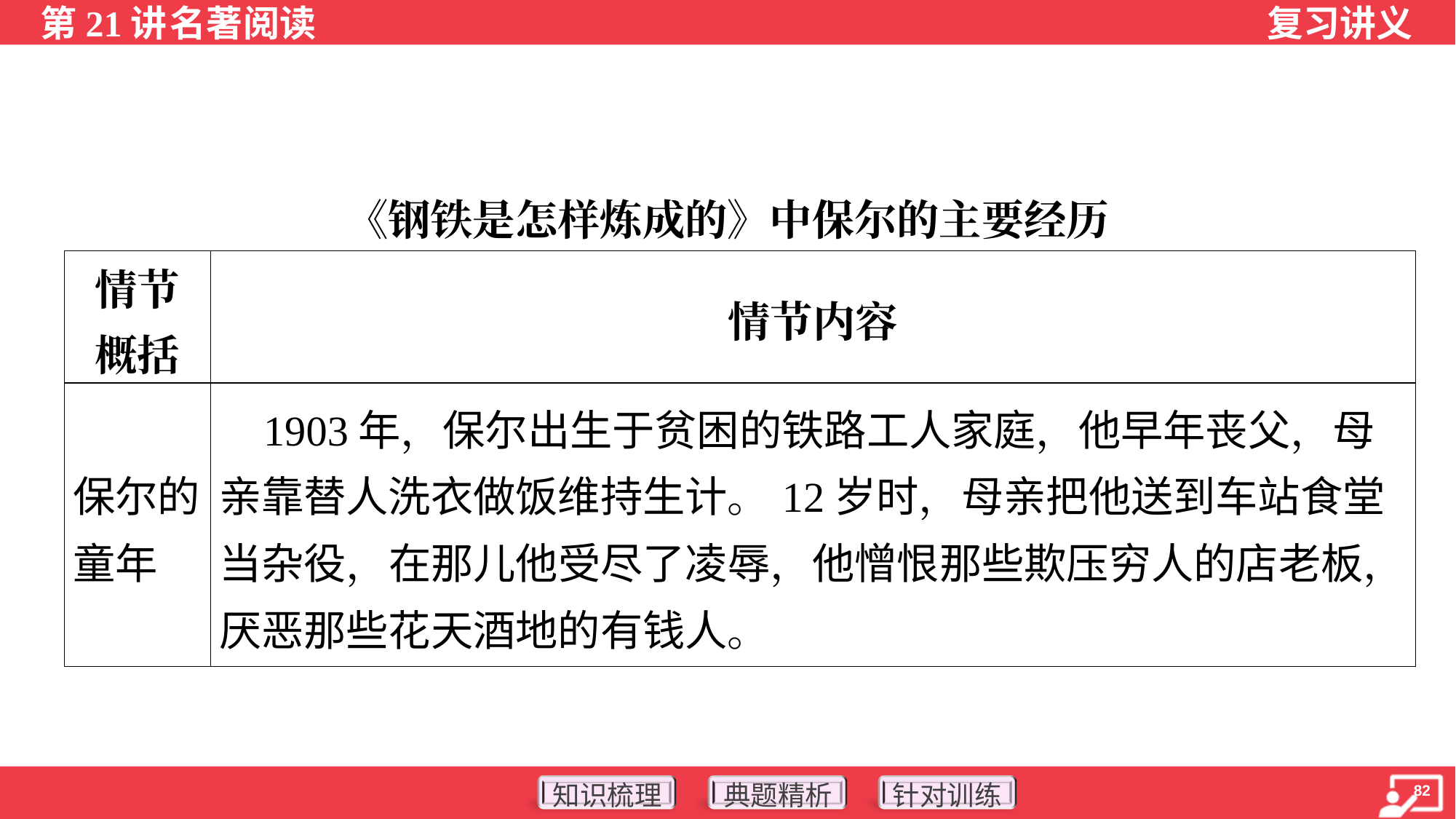

《钢铁是怎样炼成的》中保尔的主要经历
| 情节 概括 | 情节内容 |
| --- | --- |
| 保尔的童年 | 1903年，保尔出生于贫困的铁路工人家庭，他早年丧父，母亲靠替人洗衣做饭维持生计。12岁时，母亲把他送到车站食堂当杂役，在那儿他受尽了凌辱，他憎恨那些欺压穷人的店老板，厌恶那些花天酒地的有钱人。 |